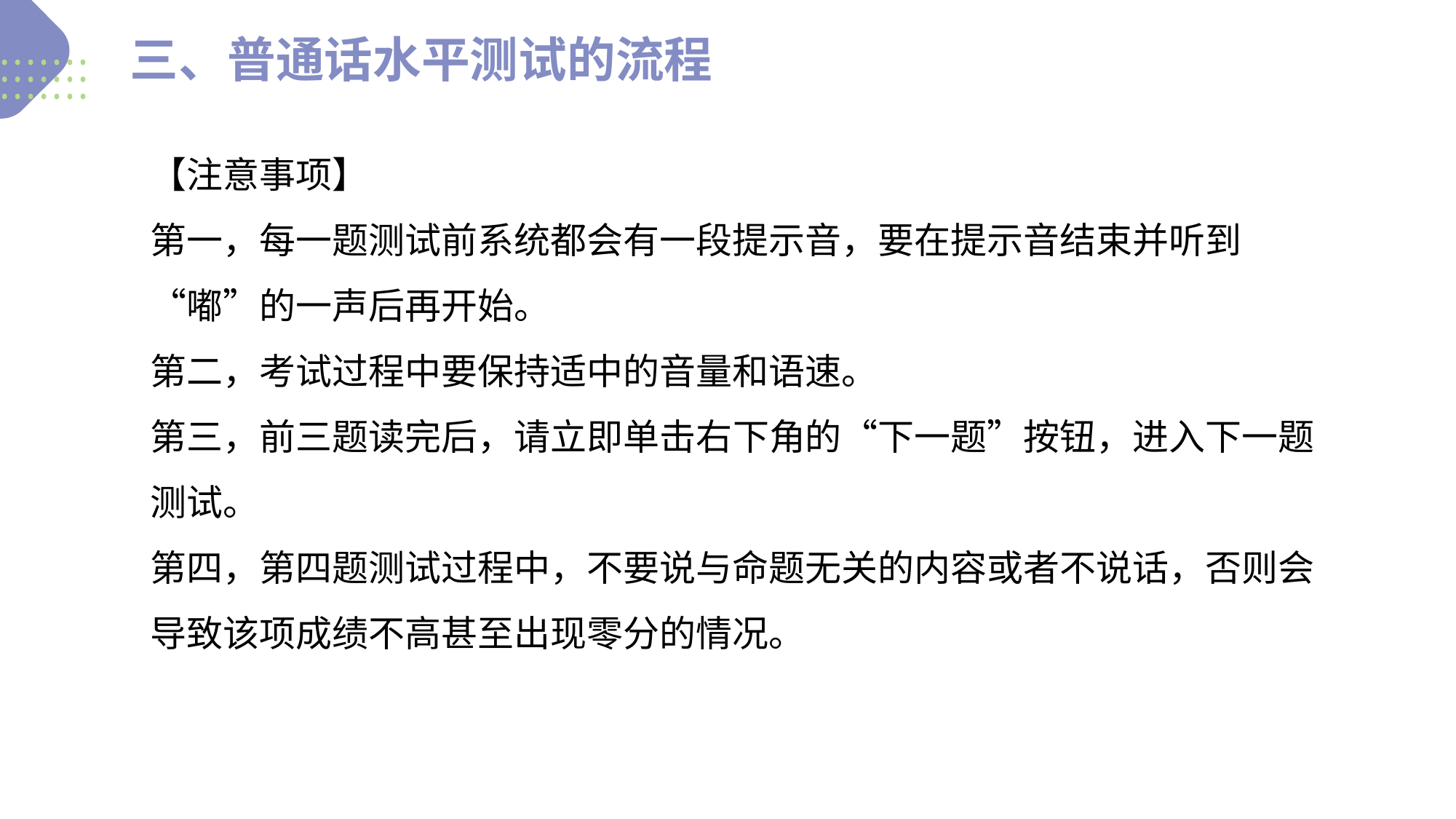

三、普通话水平测试的流程

【注意事项】
第一，每一题测试前系统都会有一段提示音，要在提示音结束并听到“嘟”的一声后再开始。
第二，考试过程中要保持适中的音量和语速。
第三，前三题读完后，请立即单击右下角的“下一题”按钮，进入下一题测试。
第四，第四题测试过程中，不要说与命题无关的内容或者不说话，否则会导致该项成绩不高甚至出现零分的情况。